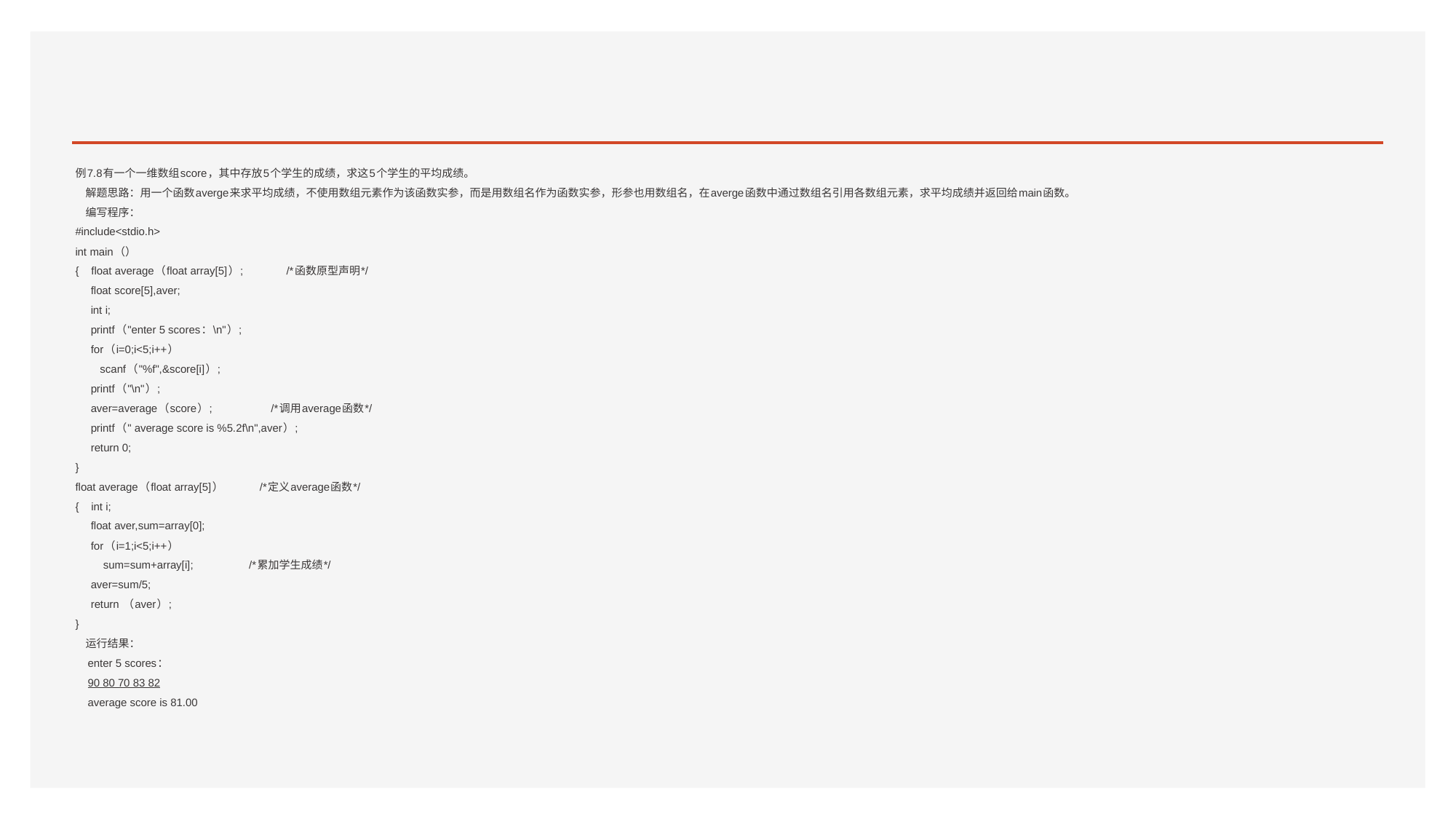

#
例7.8有一个一维数组score，其中存放5个学生的成绩，求这5个学生的平均成绩。
    解题思路：用一个函数averge来求平均成绩，不使用数组元素作为该函数实参，而是用数组名作为函数实参，形参也用数组名，在averge函数中通过数组名引用各数组元素，求平均成绩并返回给main函数。
    编写程序：
#include<stdio.h>
int main（）
{    float average（float array[5]）;              /*函数原型声明*/
     float score[5],aver;
     int i;
     printf（"enter 5 scores：\n"）;
     for（i=0;i<5;i++）
        scanf（"%f",&score[i]）;
     printf（"\n"）;
     aver=average（score）;                   /*调用average函数*/
     printf（" average score is %5.2f\n",aver）;
     return 0;
}
float average（float array[5]）               /*定义average函数*/
{    int i;
     float aver,sum=array[0];
     for（i=1;i<5;i++）
         sum=sum+array[i];                  /*累加学生成绩*/
     aver=sum/5;
     return （aver）;
}
    运行结果：
    enter 5 scores：
    90 80 70 83 82
    average score is 81.00